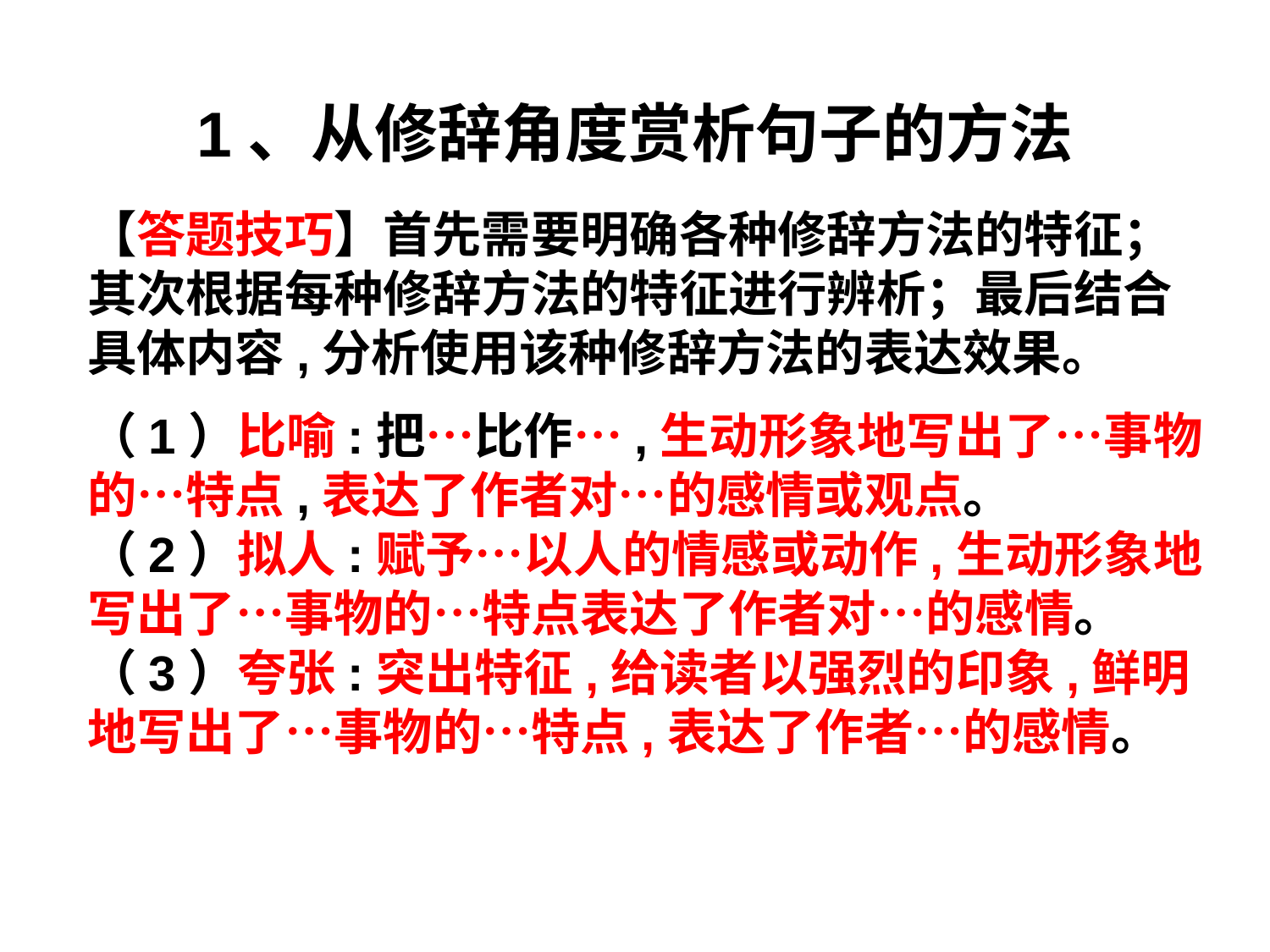

# 1、从修辞角度赏析句子的方法
【答题技巧】首先需要明确各种修辞方法的特征；其次根据每种修辞方法的特征进行辨析；最后结合具体内容,分析使用该种修辞方法的表达效果。
（1）比喻:把…比作…,生动形象地写出了…事物的…特点,表达了作者对…的感情或观点。
（2）拟人:赋予…以人的情感或动作,生动形象地写出了…事物的…特点表达了作者对…的感情。
（3）夸张:突出特征,给读者以强烈的印象,鲜明地写出了…事物的…特点,表达了作者…的感情。